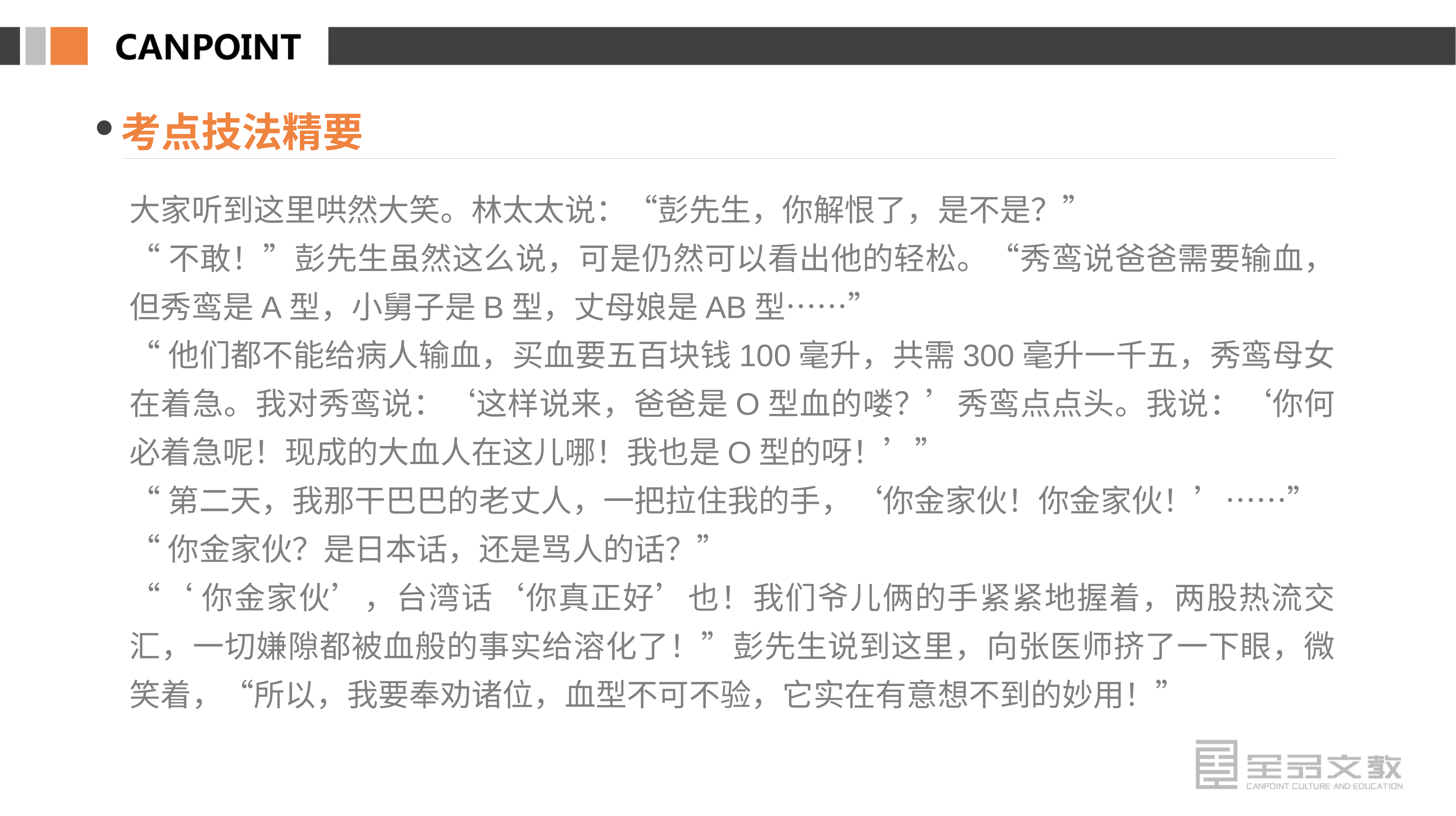

考点技法精要

大家听到这里哄然大笑。林太太说：“彭先生，你解恨了，是不是？”
“不敢！”彭先生虽然这么说，可是仍然可以看出他的轻松。“秀鸾说爸爸需要输血，但秀鸾是A型，小舅子是B型，丈母娘是AB型……”
“他们都不能给病人输血，买血要五百块钱100毫升，共需300毫升一千五，秀鸾母女在着急。我对秀鸾说：‘这样说来，爸爸是O型血的喽？’秀鸾点点头。我说：‘你何必着急呢！现成的大血人在这儿哪！我也是O型的呀！’”
“第二天，我那干巴巴的老丈人，一把拉住我的手，‘你金家伙！你金家伙！’……”
“你金家伙？是日本话，还是骂人的话？”
“‘你金家伙’，台湾话‘你真正好’也！我们爷儿俩的手紧紧地握着，两股热流交汇，一切嫌隙都被血般的事实给溶化了！”彭先生说到这里，向张医师挤了一下眼，微笑着，“所以，我要奉劝诸位，血型不可不验，它实在有意想不到的妙用！”